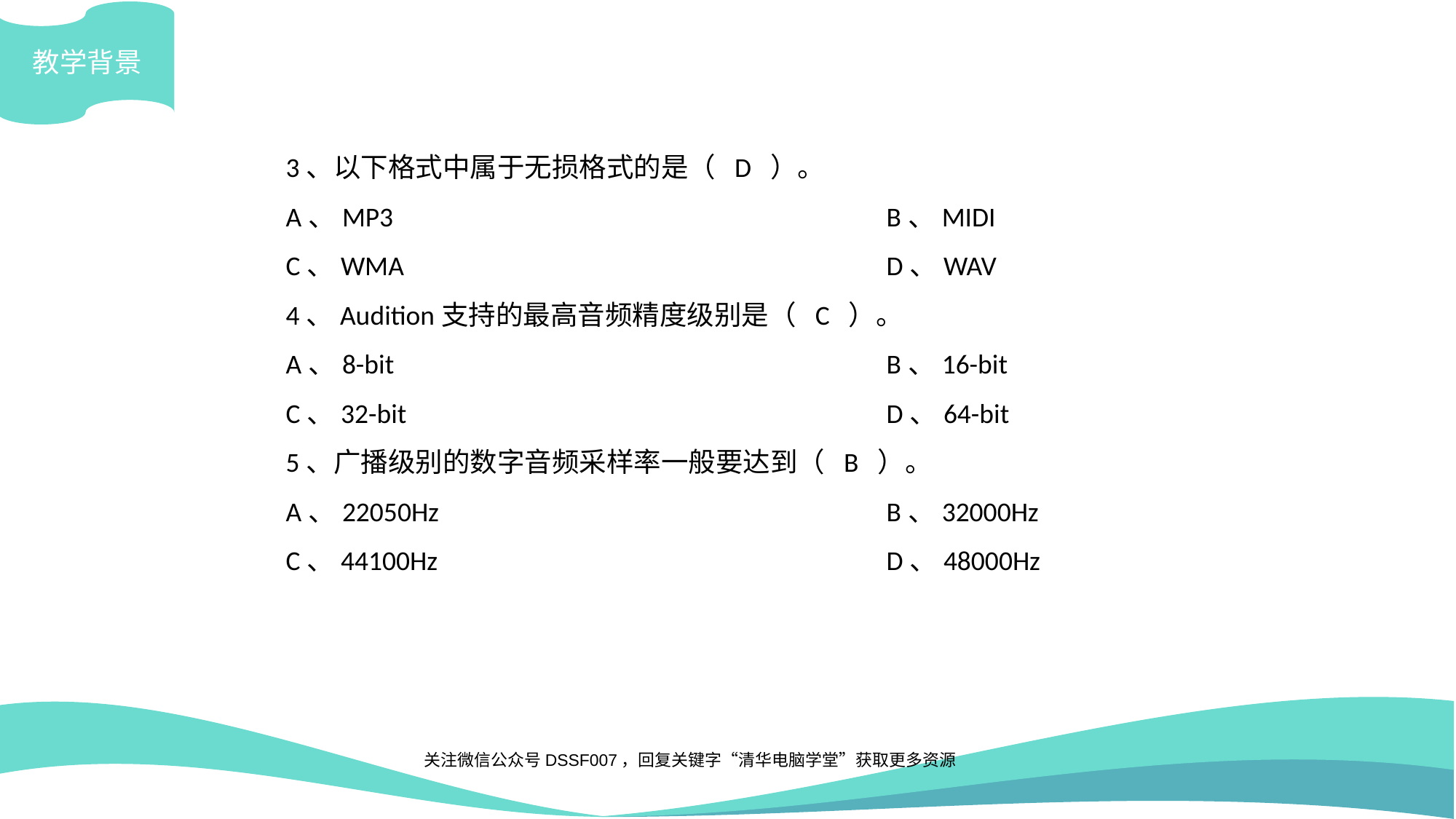

教学背景
3、以下格式中属于无损格式的是（  D  ）。
A、MP3					B、MIDI
C、WMA					D、WAV
4、Audition支持的最高音频精度级别是（  C  ）。
A、8-bit					B、16-bit
C、32-bit					D、64-bit
5、广播级别的数字音频采样率一般要达到（  B  ）。
A、22050Hz					B、32000Hz
C、44100Hz					D、48000Hz